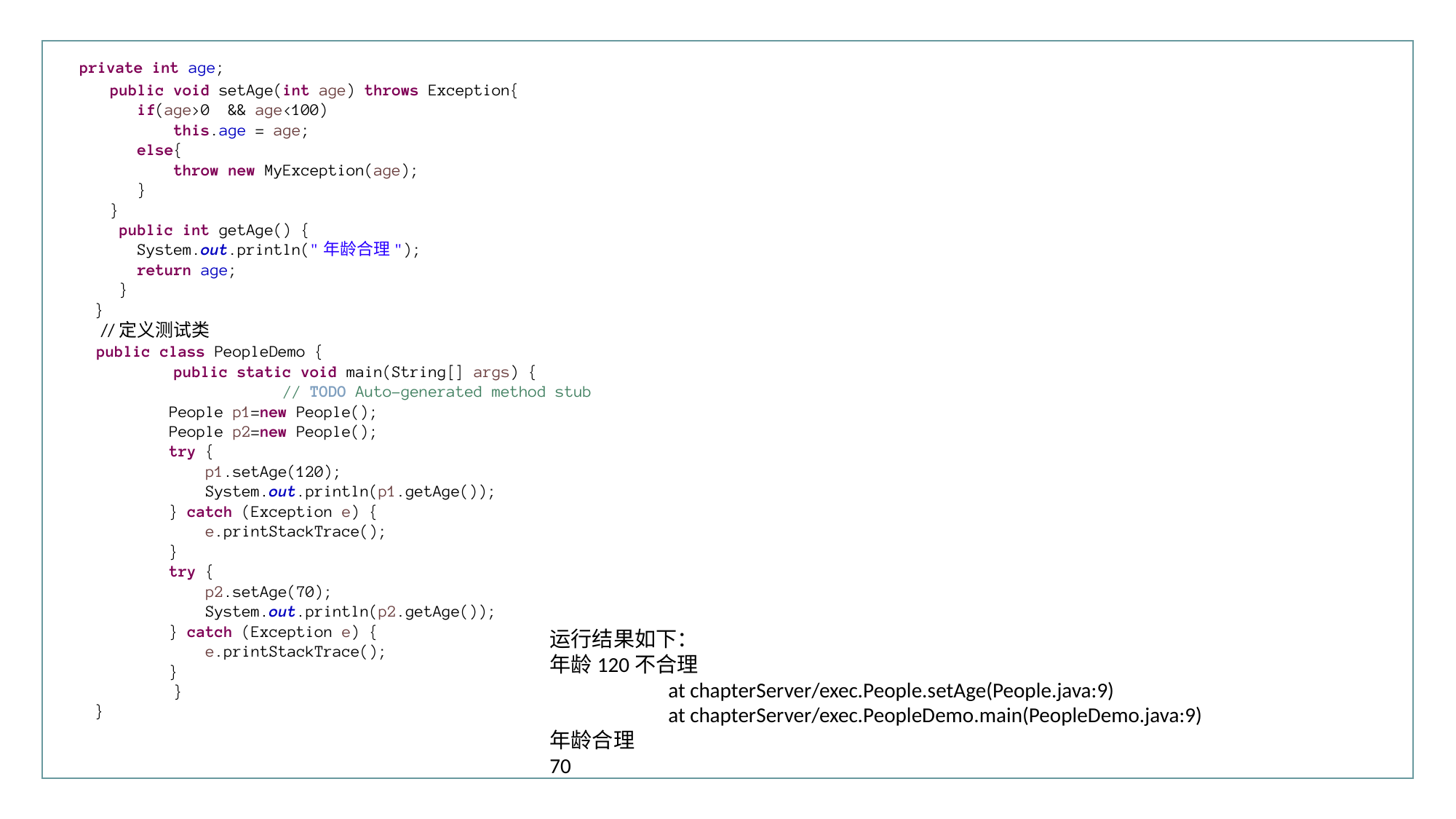

行业PPT模板http://www.XX.com/hangye/
 private int age;
     public void setAge(int age) throws Exception{
        if(age>0  && age<100)
            this.age = age;
        else{
            throw new MyException(age);
        }
     }
      public int getAge() {
        System.out.println("年龄合理");
        return age;
      }
}
 //定义测试类
public class PeopleDemo {
	public static void main(String[] args) {
		// TODO Auto-generated method stub
        People p1=new People();
        People p2=new People();
        try {
            p1.setAge(120);
            System.out.println(p1.getAge());
        } catch (Exception e) {
            e.printStackTrace();
        }
        try {
            p2.setAge(70);
            System.out.println(p2.getAge());
        } catch (Exception e) {
            e.printStackTrace();
        }
	}
}

运行结果如下：
年龄120不合理
	  at chapterServer/exec.People.setAge(People.java:9)
	  at chapterServer/exec.PeopleDemo.main(PeopleDemo.java:9)
年龄合理
70